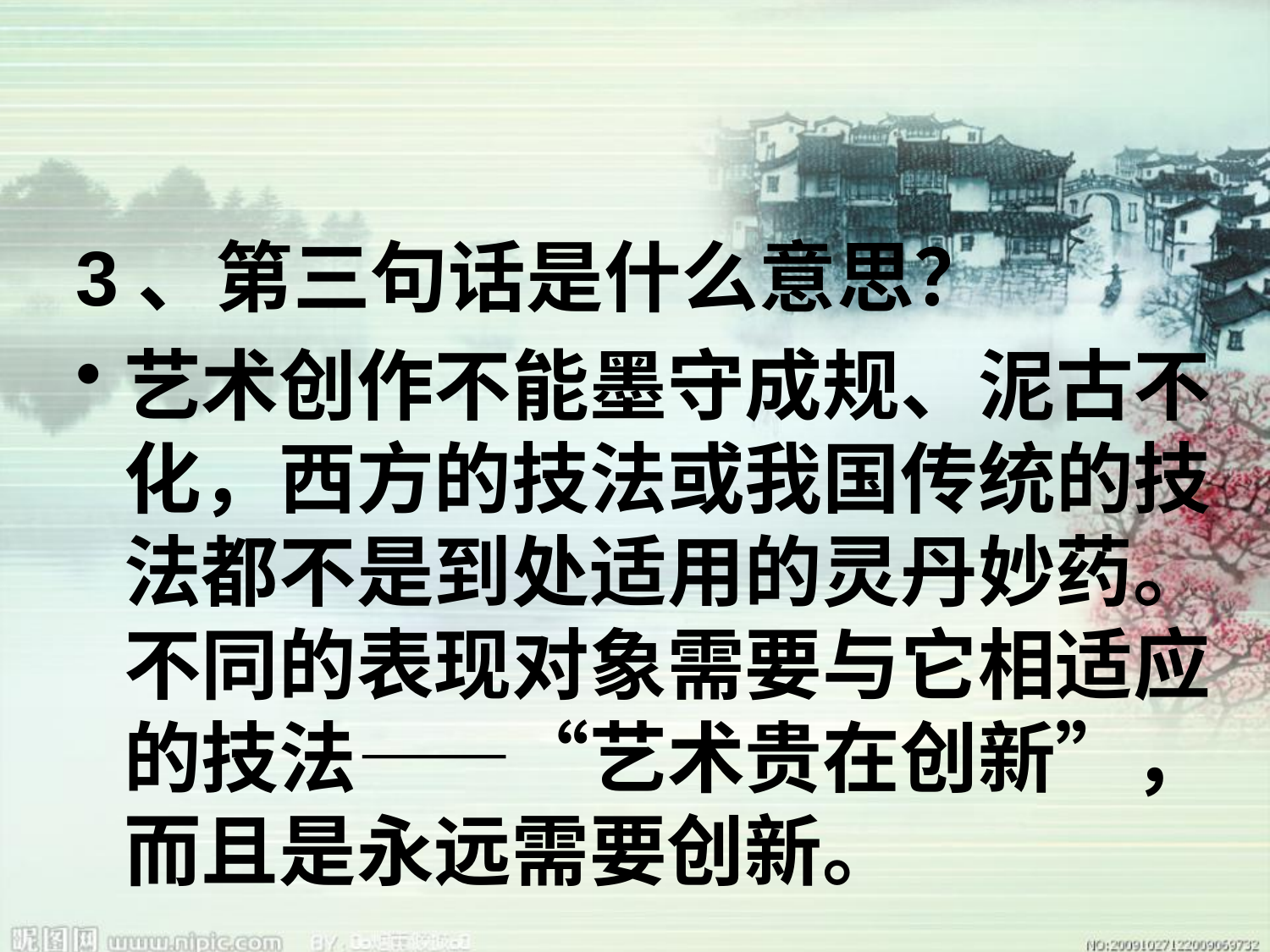

#
3、第三句话是什么意思？
艺术创作不能墨守成规、泥古不化，西方的技法或我国传统的技法都不是到处适用的灵丹妙药。不同的表现对象需要与它相适应的技法——“艺术贵在创新”，而且是永远需要创新。